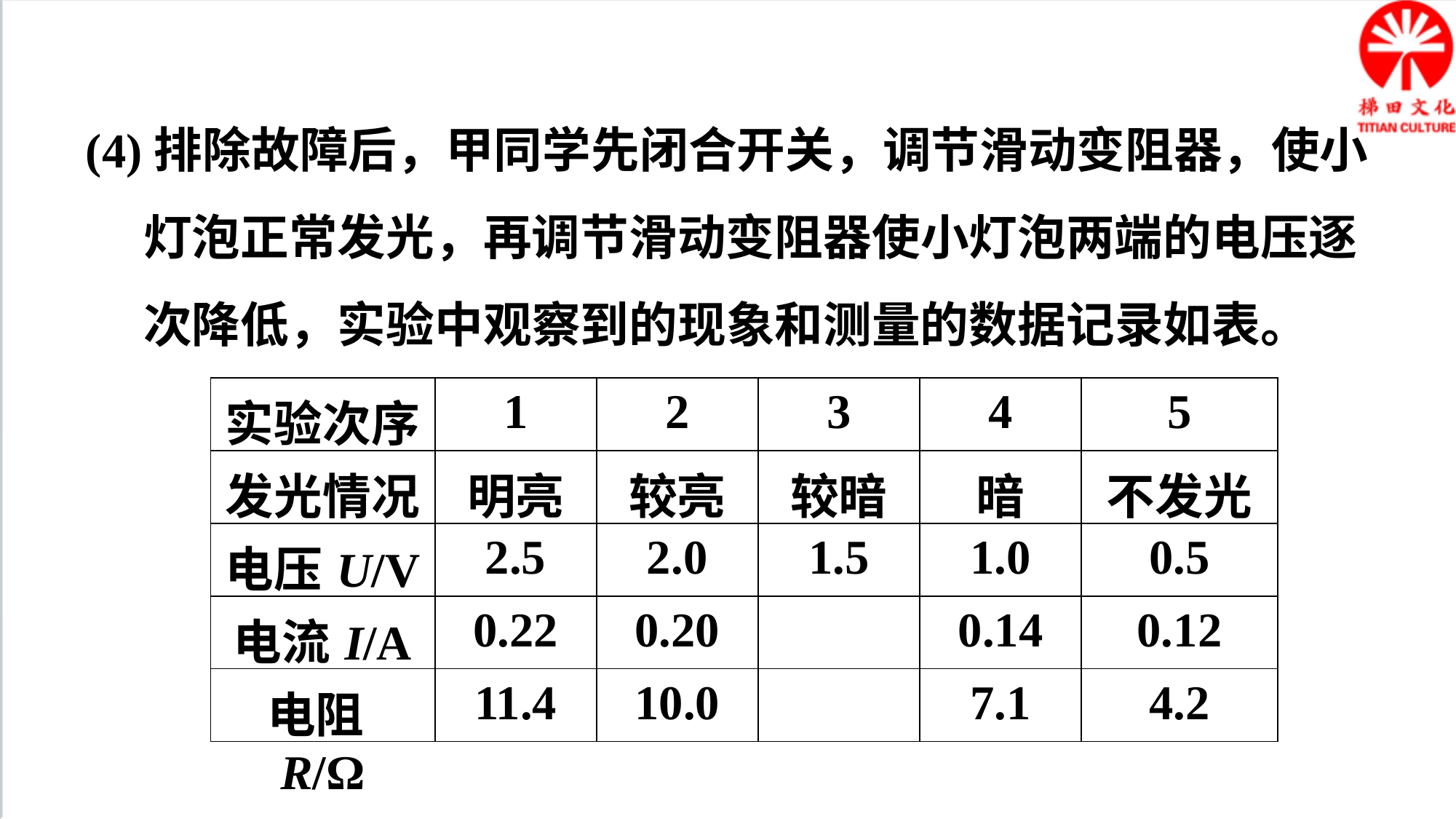

(4)排除故障后，甲同学先闭合开关，调节滑动变阻器，使小灯泡正常发光，再调节滑动变阻器使小灯泡两端的电压逐次降低，实验中观察到的现象和测量的数据记录如表。
| 实验次序 | 1 | 2 | 3 | 4 | 5 |
| --- | --- | --- | --- | --- | --- |
| 发光情况 | 明亮 | 较亮 | 较暗 | 暗 | 不发光 |
| 电压U/V | 2.5 | 2.0 | 1.5 | 1.0 | 0.5 |
| 电流I/A | 0.22 | 0.20 |  | 0.14 | 0.12 |
| 电阻R/Ω | 11.4 | 10.0 |  | 7.1 | 4.2 |